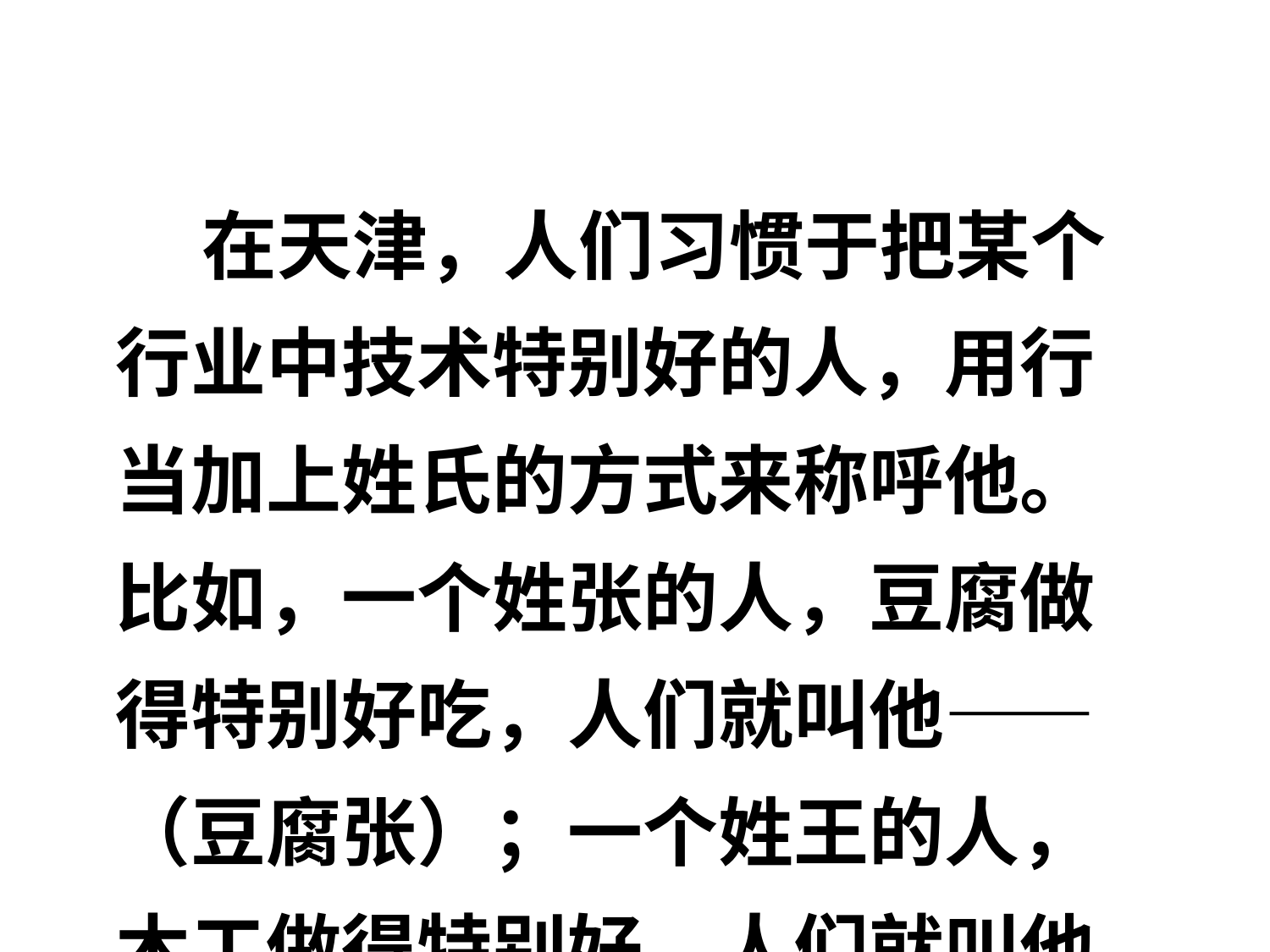

在天津，人们习惯于把某个行业中技术特别好的人，用行当加上姓氏的方式来称呼他。比如，一个姓张的人，豆腐做得特别好吃，人们就叫他——（豆腐张）；一个姓王的人，木工做得特别好，人们就叫他——（木工王）。